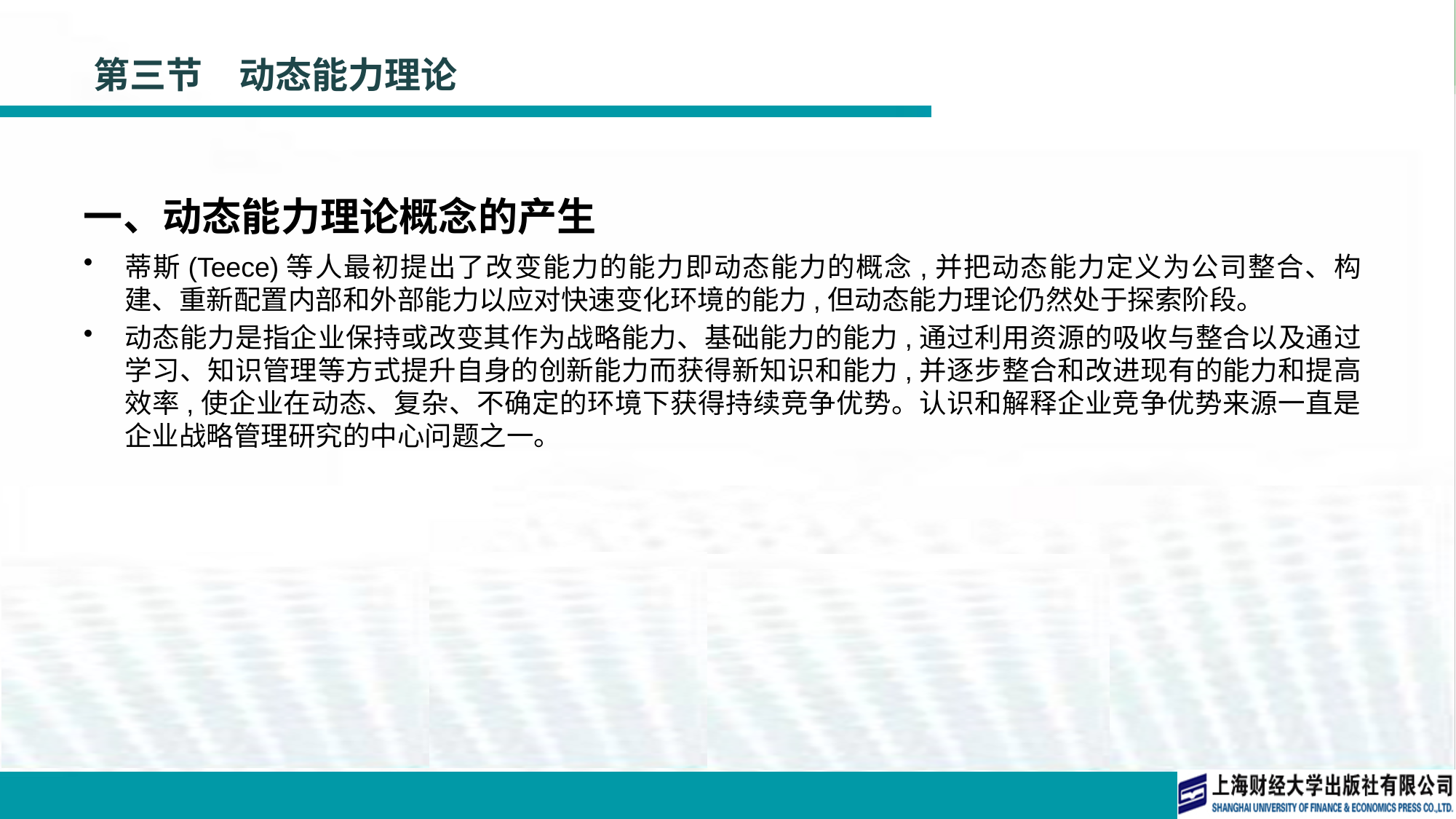

# 第三节　动态能力理论
一、动态能力理论概念的产生
蒂斯(Teece)等人最初提出了改变能力的能力即动态能力的概念,并把动态能力定义为公司整合、构建、重新配置内部和外部能力以应对快速变化环境的能力,但动态能力理论仍然处于探索阶段。
动态能力是指企业保持或改变其作为战略能力、基础能力的能力,通过利用资源的吸收与整合以及通过学习、知识管理等方式提升自身的创新能力而获得新知识和能力,并逐步整合和改进现有的能力和提高效率,使企业在动态、复杂、不确定的环境下获得持续竞争优势。认识和解释企业竞争优势来源一直是企业战略管理研究的中心问题之一。